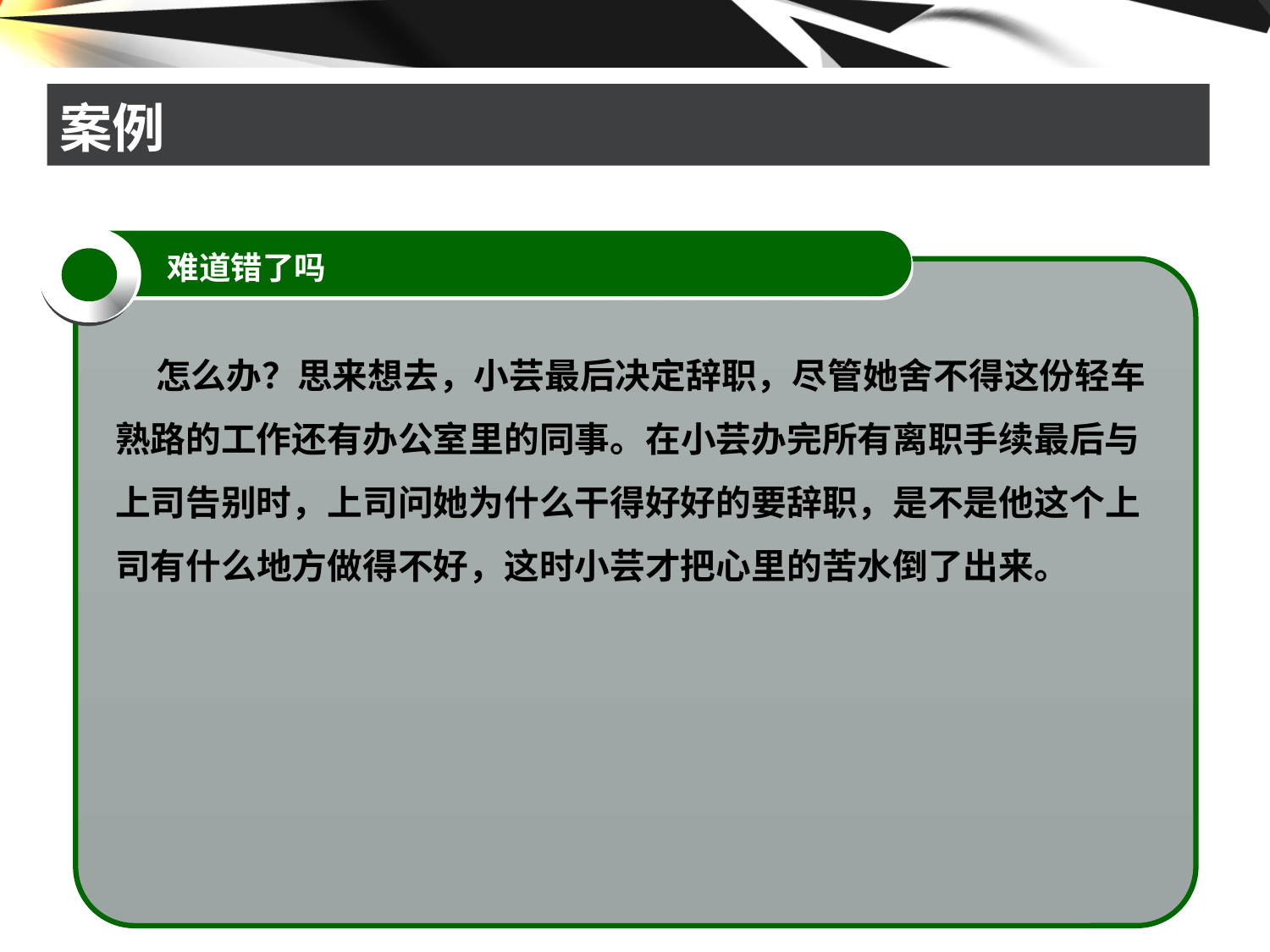

# 案例

难道错了吗

    怎么办？思来想去，小芸最后决定辞职，尽管她舍不得这份轻车熟路的工作还有办公室里的同事。在小芸办完所有离职手续最后与上司告别时，上司问她为什么干得好好的要辞职，是不是他这个上司有什么地方做得不好，这时小芸才把心里的苦水倒了出来。